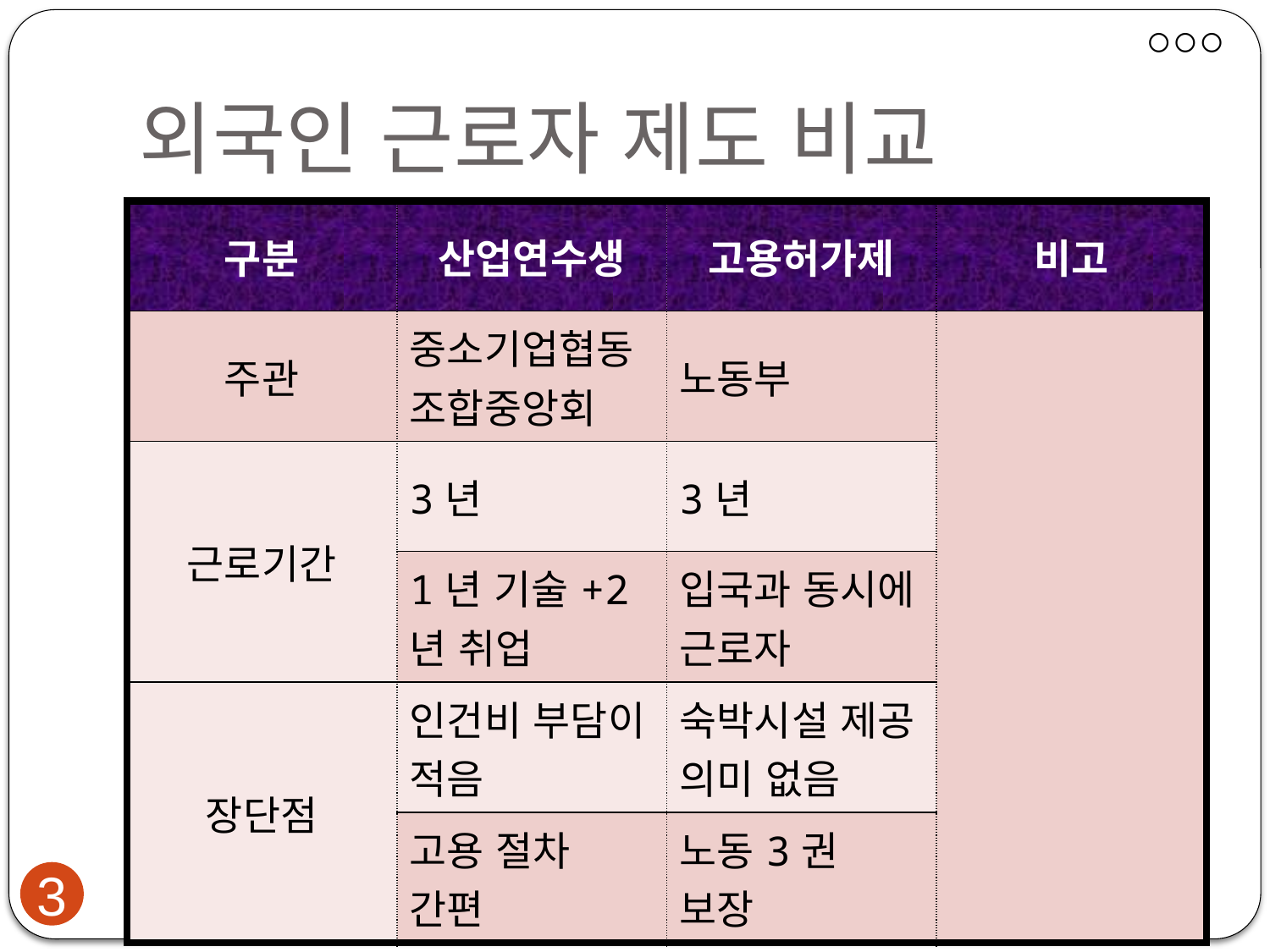

# 외국인 근로자 제도 비교
| 구분 | 산업연수생 | 고용허가제 | 비고 |
| --- | --- | --- | --- |
| 주관 | 중소기업협동조합중앙회 | 노동부 |  |
| 근로기간 | 3년 | 3년 |  |
|  | 1년 기술+2년 취업 | 입국과 동시에 근로자 |  |
| 장단점 | 인건비 부담이 적음 | 숙박시설 제공 의미 없음 |  |
|  | 고용 절차 간편 | 노동3권 보장 |  |
3